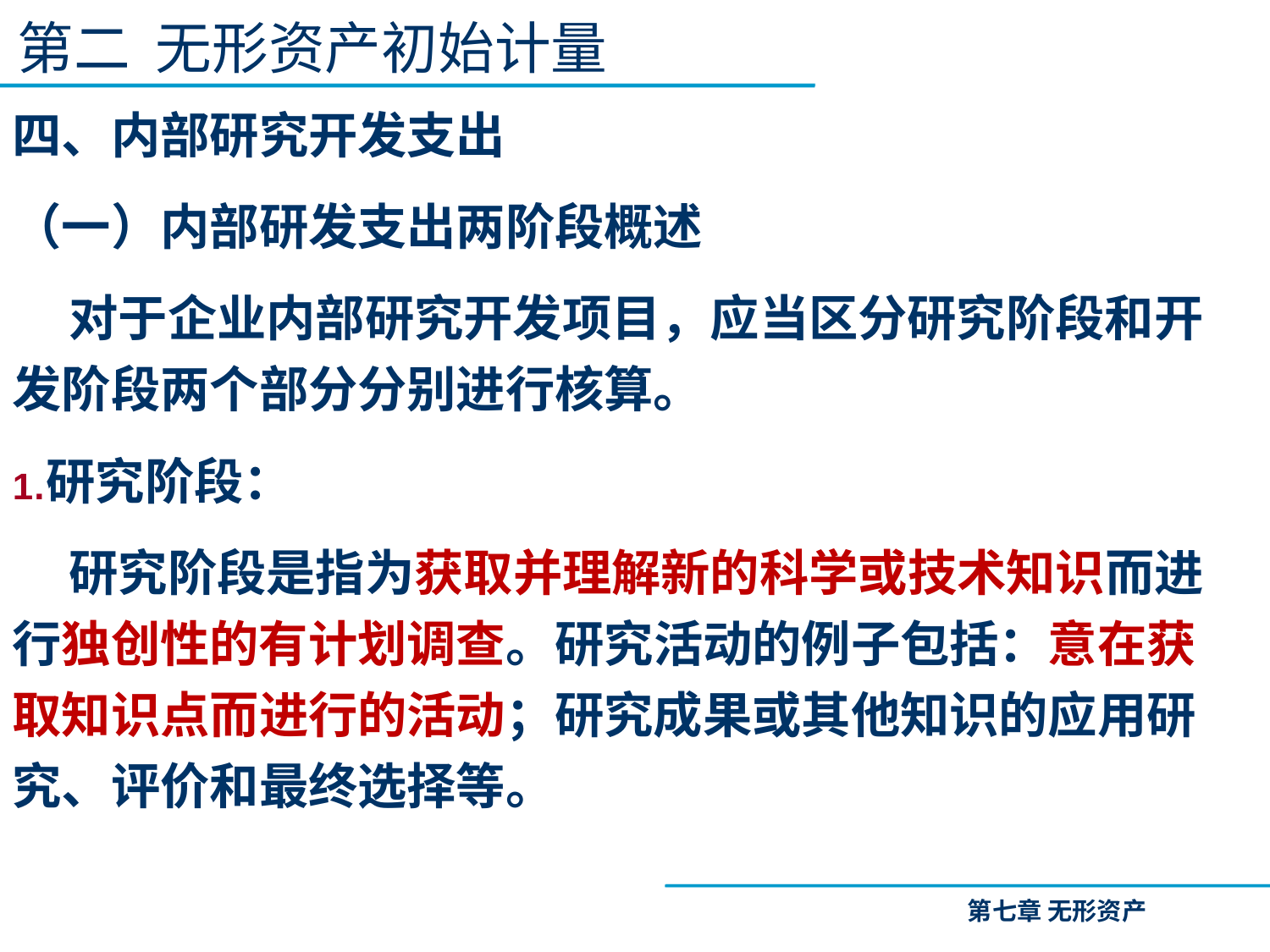

第二  无形资产初始计量
四、内部研究开发支出
（一）内部研发支出两阶段概述
    对于企业内部研究开发项目，应当区分研究阶段和开发阶段两个部分分别进行核算。
研究阶段：
    研究阶段是指为获取并理解新的科学或技术知识而进行独创性的有计划调查。研究活动的例子包括：意在获取知识点而进行的活动；研究成果或其他知识的应用研究、评价和最终选择等。

（3）存在减值迹象的，经减值测试后确定发生减值